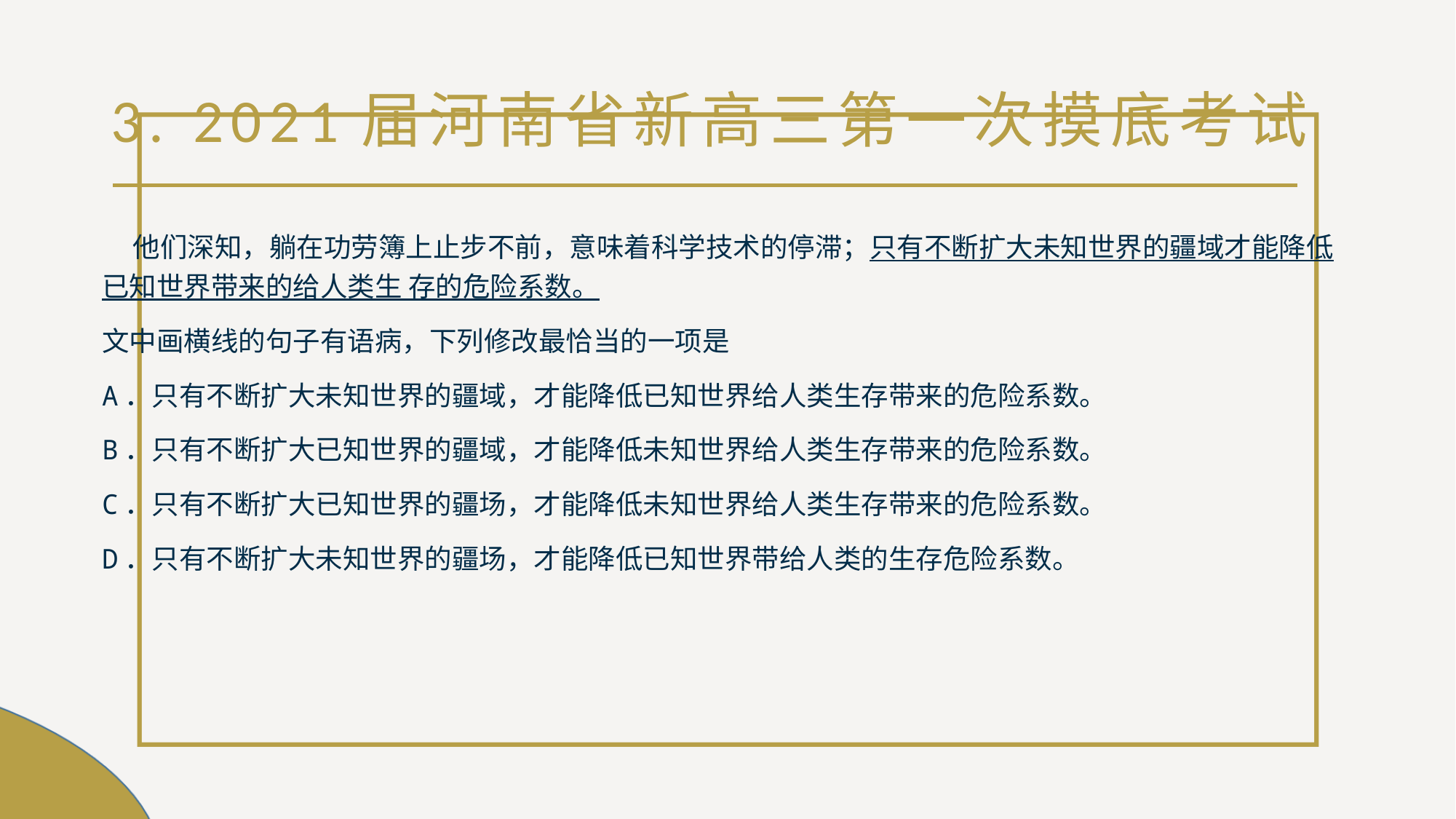

# 3. 2021届河南省新高三第一次摸底考试
    他们深知，躺在功劳簿上止步不前，意味着科学技术的停滞；只有不断扩大未知世界的疆域才能降低已知世界带来的给人类生 存的危险系数。
文中画横线的句子有语病，下列修改最恰当的一项是
A．只有不断扩大未知世界的疆域，才能降低已知世界给人类生存带来的危险系数。
B．只有不断扩大已知世界的疆域，才能降低未知世界给人类生存带来的危险系数。
C．只有不断扩大已知世界的疆场，才能降低未知世界给人类生存带来的危险系数。
D．只有不断扩大未知世界的疆场，才能降低已知世界带给人类的生存危险系数。